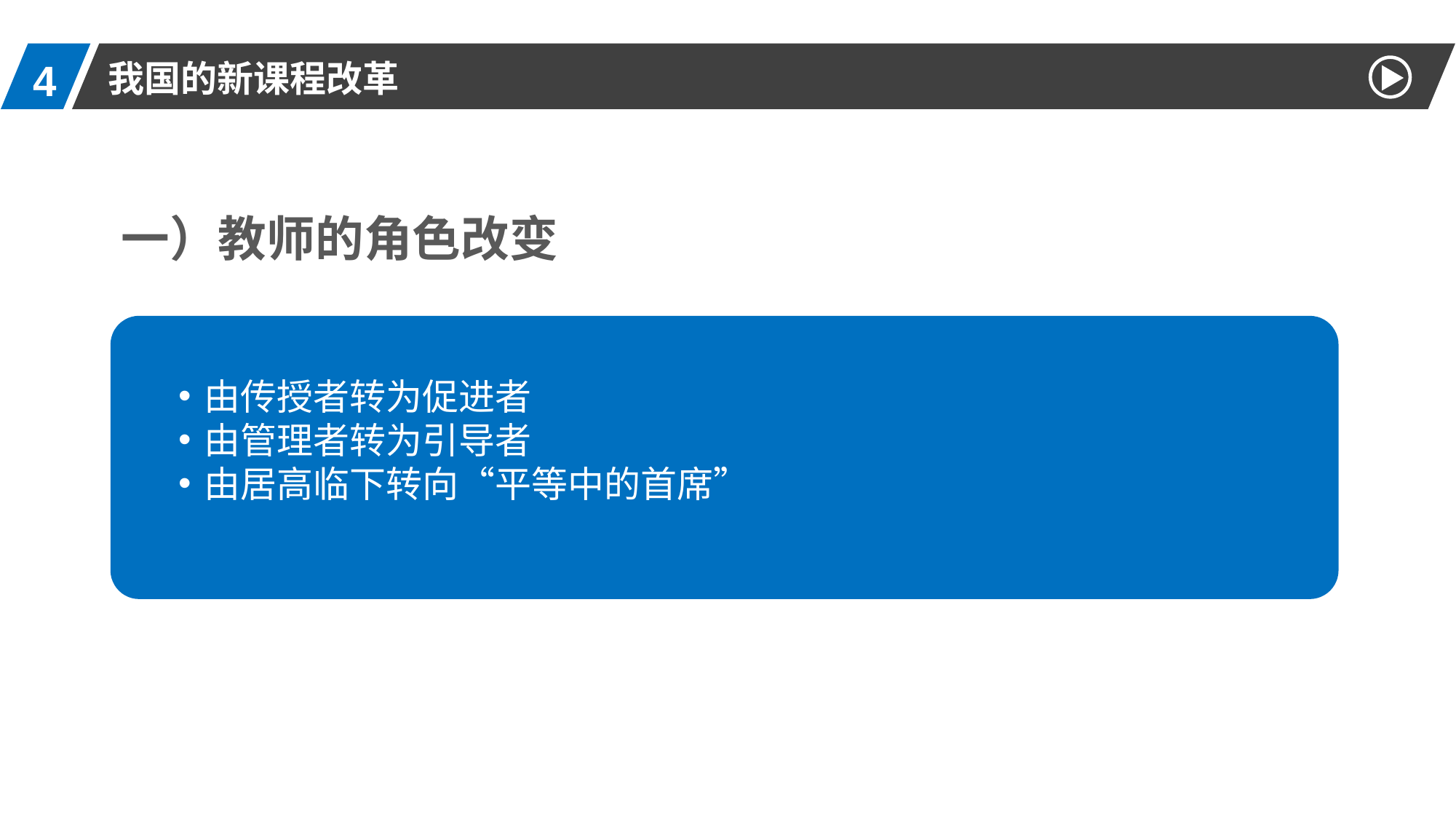

4
我国的新课程改革

一）教师的角色改变

由传授者转为促进者
由管理者转为引导者
由居高临下转向“平等中的首席”